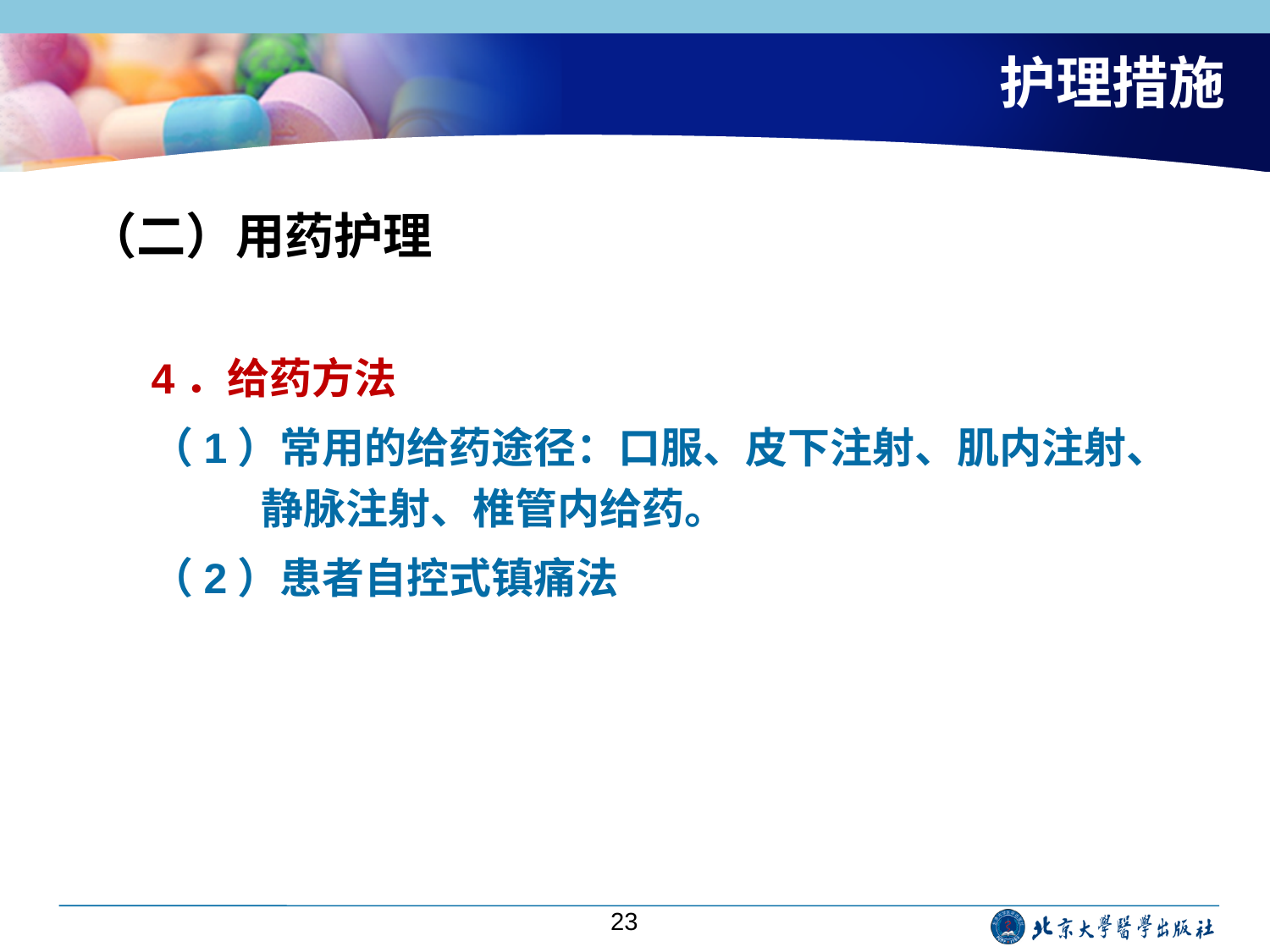

# 护理措施
（二）用药护理

4．给药方法
（1）常用的给药途径：口服、皮下注射、肌内注射、静脉注射、椎管内给药。
（2）患者自控式镇痛法
23